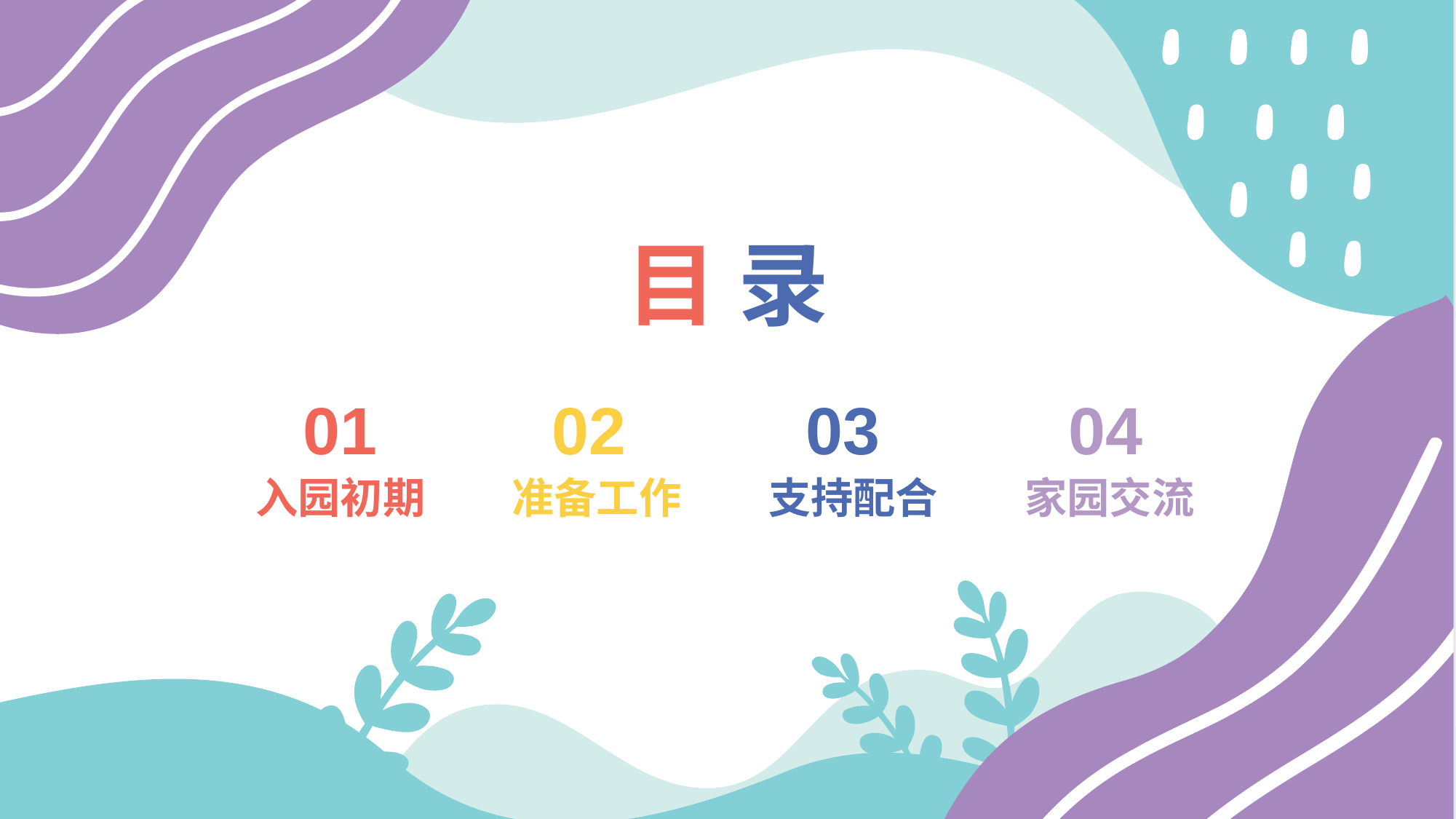

目 录
01
02
03
04
入园初期
准备工作
支持配合
家园交流